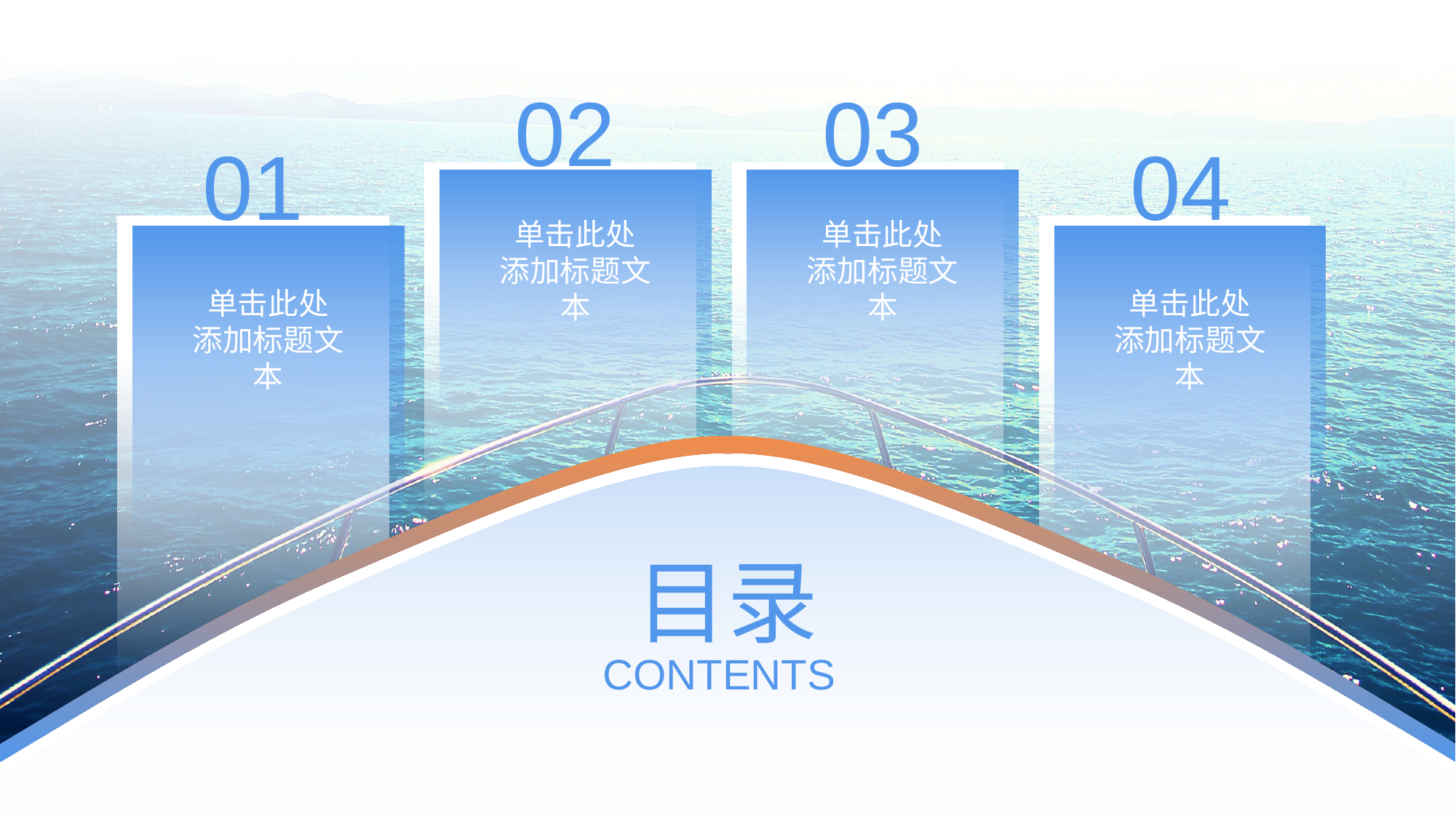

02
03
01
04

单击此处
添加标题文本
单击此处
添加标题文本

单击此处
添加标题文本
单击此处
添加标题文本

目录
CONTENTS